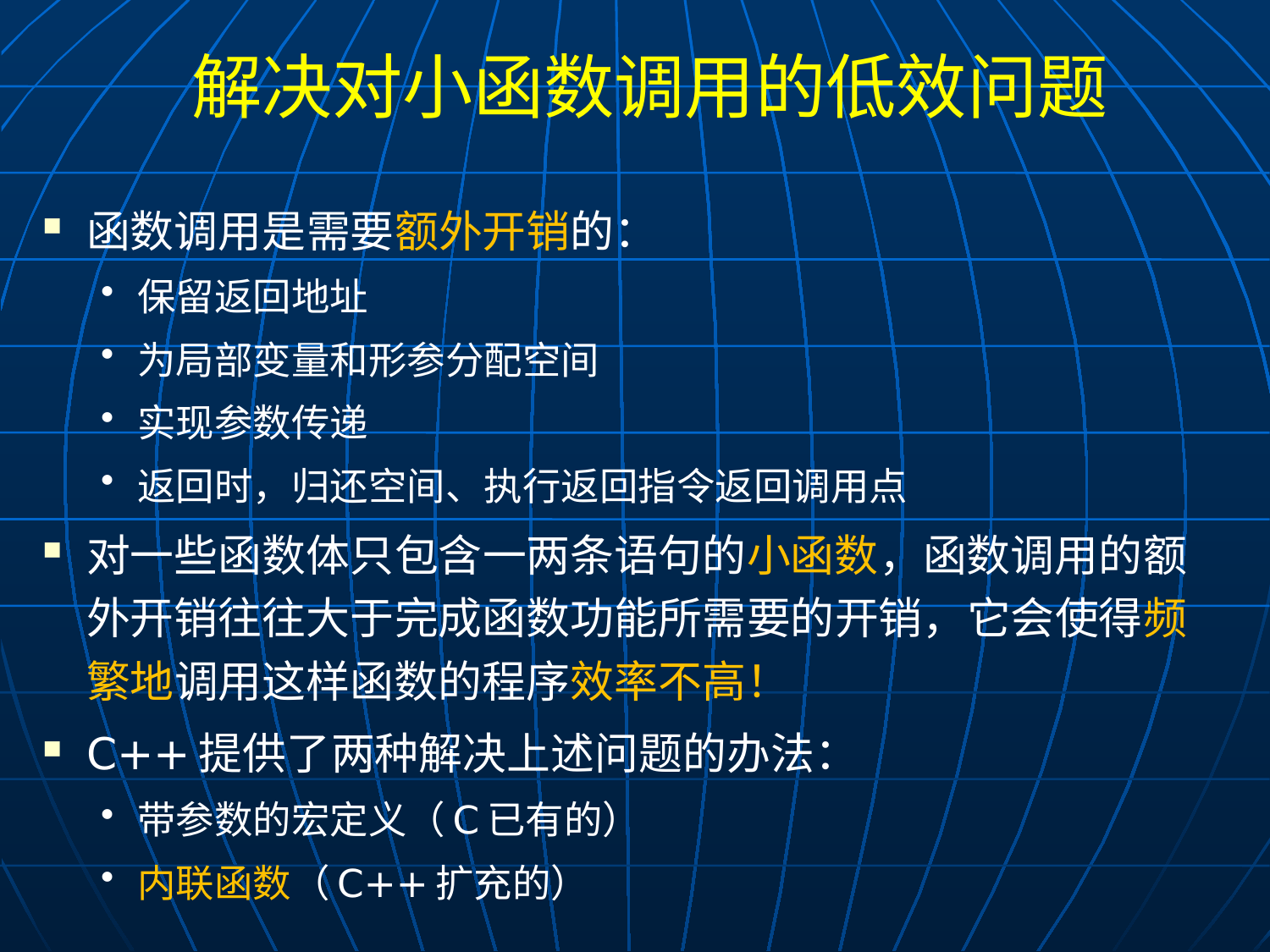

# 解决对小函数调用的低效问题
函数调用是需要额外开销的：
保留返回地址
为局部变量和形参分配空间
实现参数传递
返回时，归还空间、执行返回指令返回调用点
对一些函数体只包含一两条语句的小函数，函数调用的额外开销往往大于完成函数功能所需要的开销，它会使得频繁地调用这样函数的程序效率不高！
C++提供了两种解决上述问题的办法：
带参数的宏定义（C已有的）
内联函数（C++扩充的）